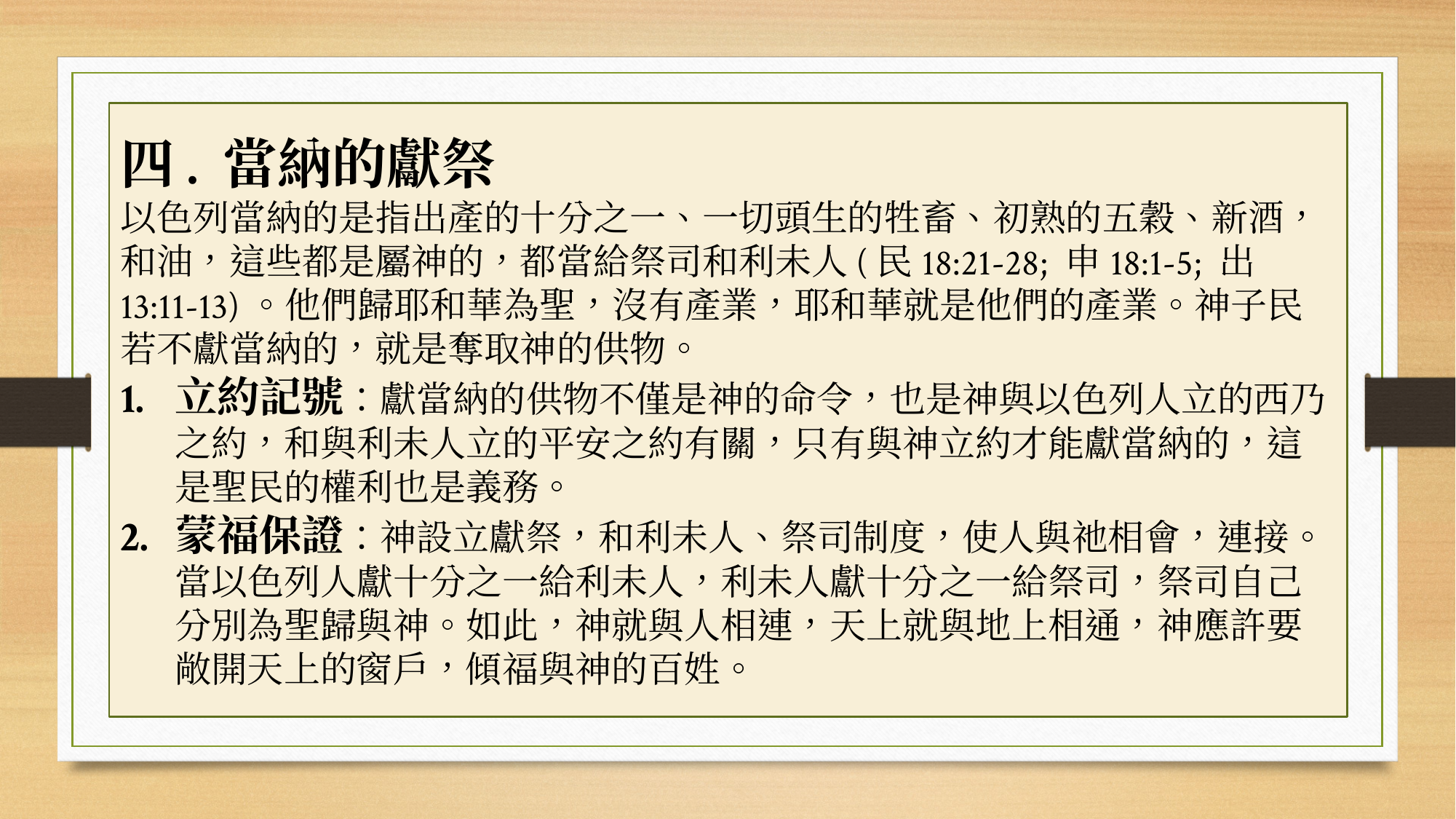

四. 當納的獻祭
以色列當納的是指出產的十分之一、一切頭生的牲畜、初熟的五穀、新酒，和油，這些都是屬神的，都當給祭司和利未人(民18:21-28; 申18:1-5; 出13:11-13)。他們歸耶和華為聖，沒有產業，耶和華就是他們的產業。神子民若不獻當納的，就是奪取神的供物。
立約記號：獻當納的供物不僅是神的命令，也是神與以色列人立的西乃之約，和與利未人立的平安之約有關，只有與神立約才能獻當納的，這是聖民的權利也是義務。
蒙福保證：神設立獻祭，和利未人、祭司制度，使人與祂相會，連接。當以色列人獻十分之一給利未人，利未人獻十分之一給祭司，祭司自己分別為聖歸與神。如此，神就與人相連，天上就與地上相通，神應許要敞開天上的窗戶，傾福與神的百姓。